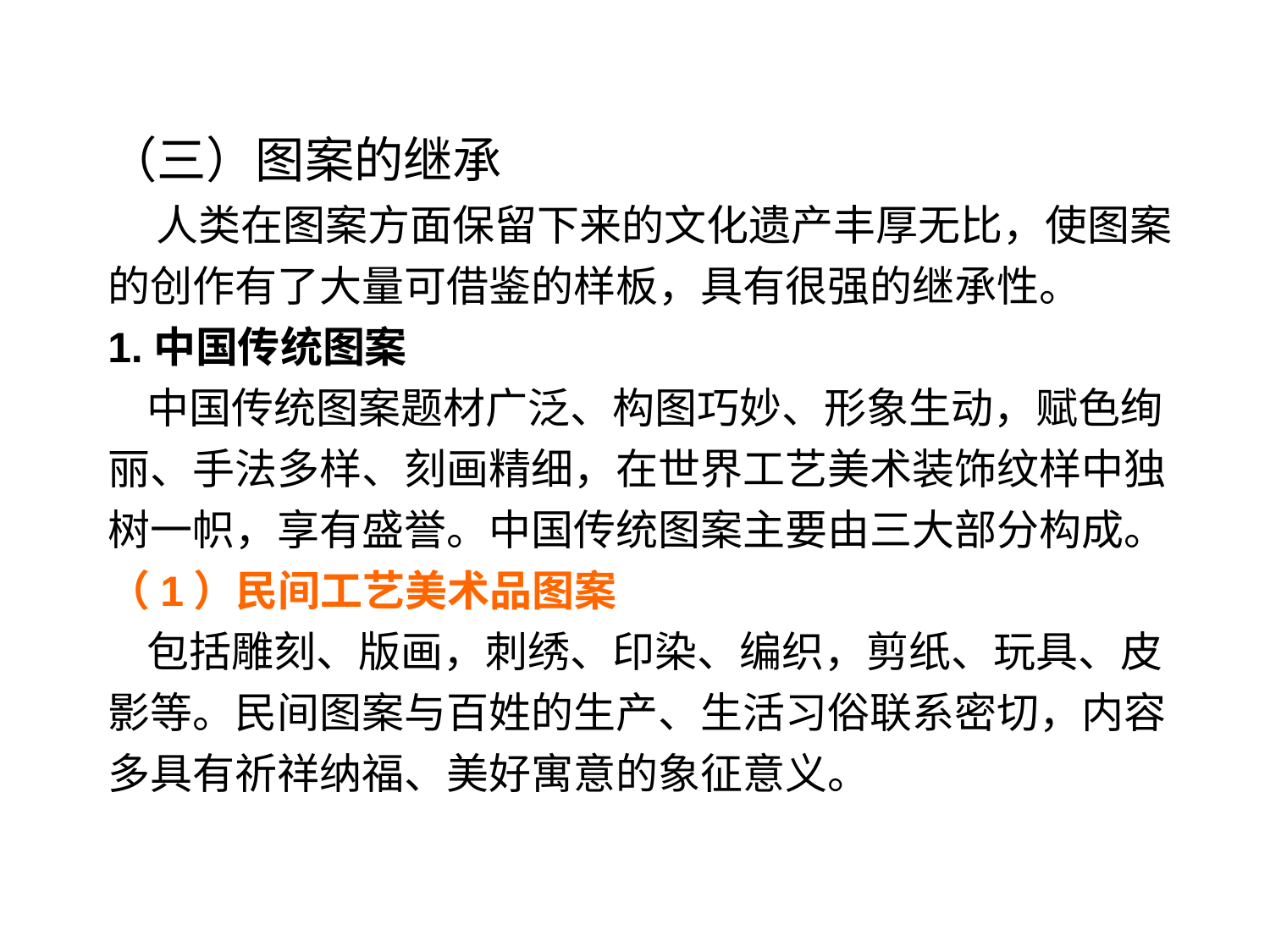

（三）图案的继承
    人类在图案方面保留下来的文化遗产丰厚无比，使图案的创作有了大量可借鉴的样板，具有很强的继承性。
1.中国传统图案
   中国传统图案题材广泛、构图巧妙、形象生动，赋色绚丽、手法多样、刻画精细，在世界工艺美术装饰纹样中独树一帜，享有盛誉。中国传统图案主要由三大部分构成。
（1）民间工艺美术品图案
   包括雕刻、版画，刺绣、印染、编织，剪纸、玩具、皮影等。民间图案与百姓的生产、生活习俗联系密切，内容多具有祈祥纳福、美好寓意的象征意义。